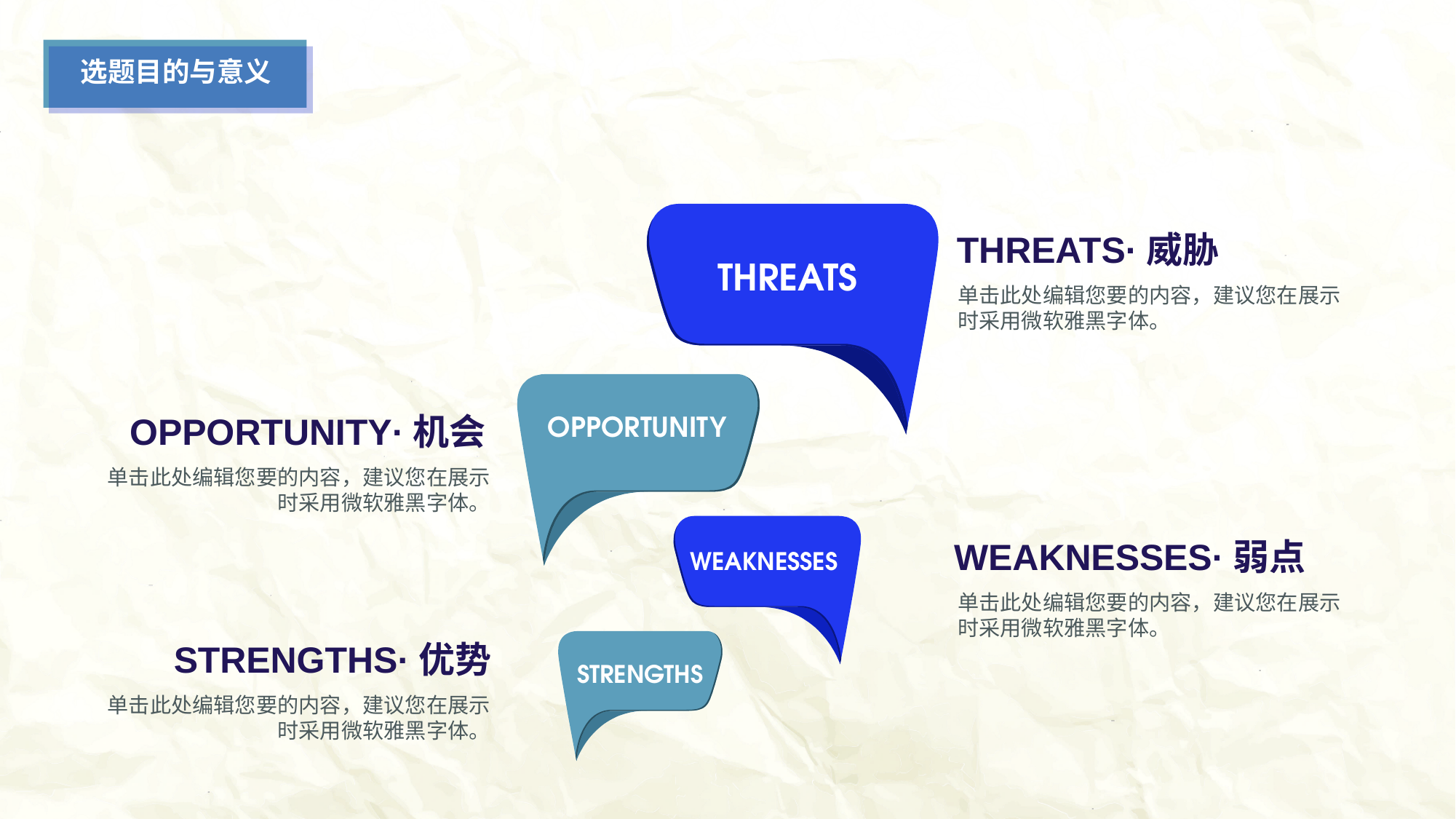

选题目的与意义

THREATS
THREATS·威胁
单击此处编辑您要的内容，建议您在展示时采用微软雅黑字体。

OPPORTUNITY
OPPORTUNITY·机会
单击此处编辑您要的内容，建议您在展示时采用微软雅黑字体。

WEAKNESSES
WEAKNESSES·弱点
单击此处编辑您要的内容，建议您在展示时采用微软雅黑字体。
STRENGTHS·优势
单击此处编辑您要的内容，建议您在展示时采用微软雅黑字体。

STRENGTHS